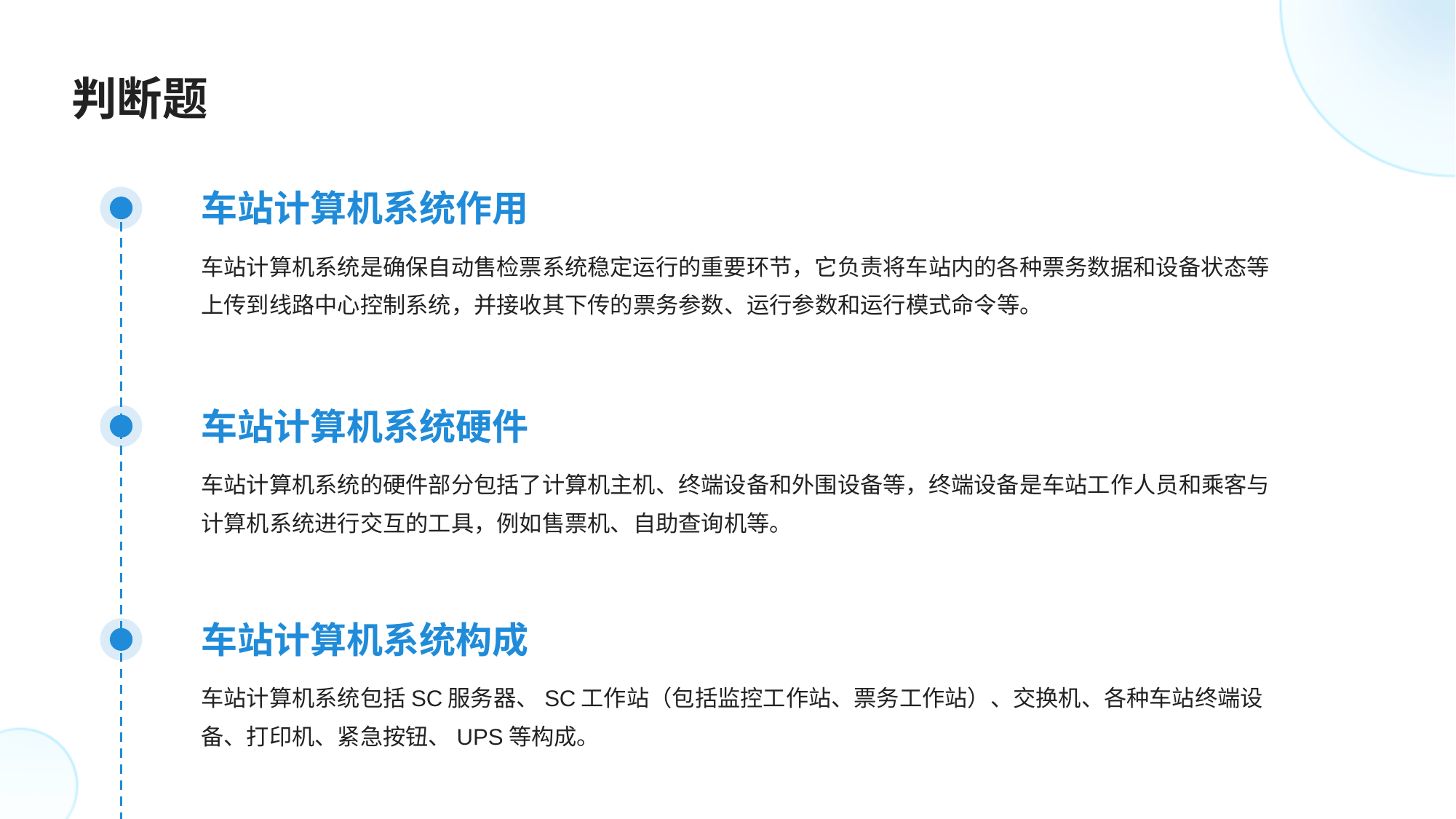

判断题
车站计算机系统作用

车站计算机系统是确保自动售检票系统稳定运行的重要环节，它负责将车站内的各种票务数据和设备状态等上传到线路中心控制系统，并接收其下传的票务参数、运行参数和运行模式命令等。
车站计算机系统硬件

车站计算机系统的硬件部分包括了计算机主机、终端设备和外围设备等，终端设备是车站工作人员和乘客与计算机系统进行交互的工具，例如售票机、自助查询机等。
车站计算机系统构成

车站计算机系统包括SC服务器、SC工作站（包括监控工作站、票务工作站）、交换机、各种车站终端设备、打印机、紧急按钮、UPS等构成。